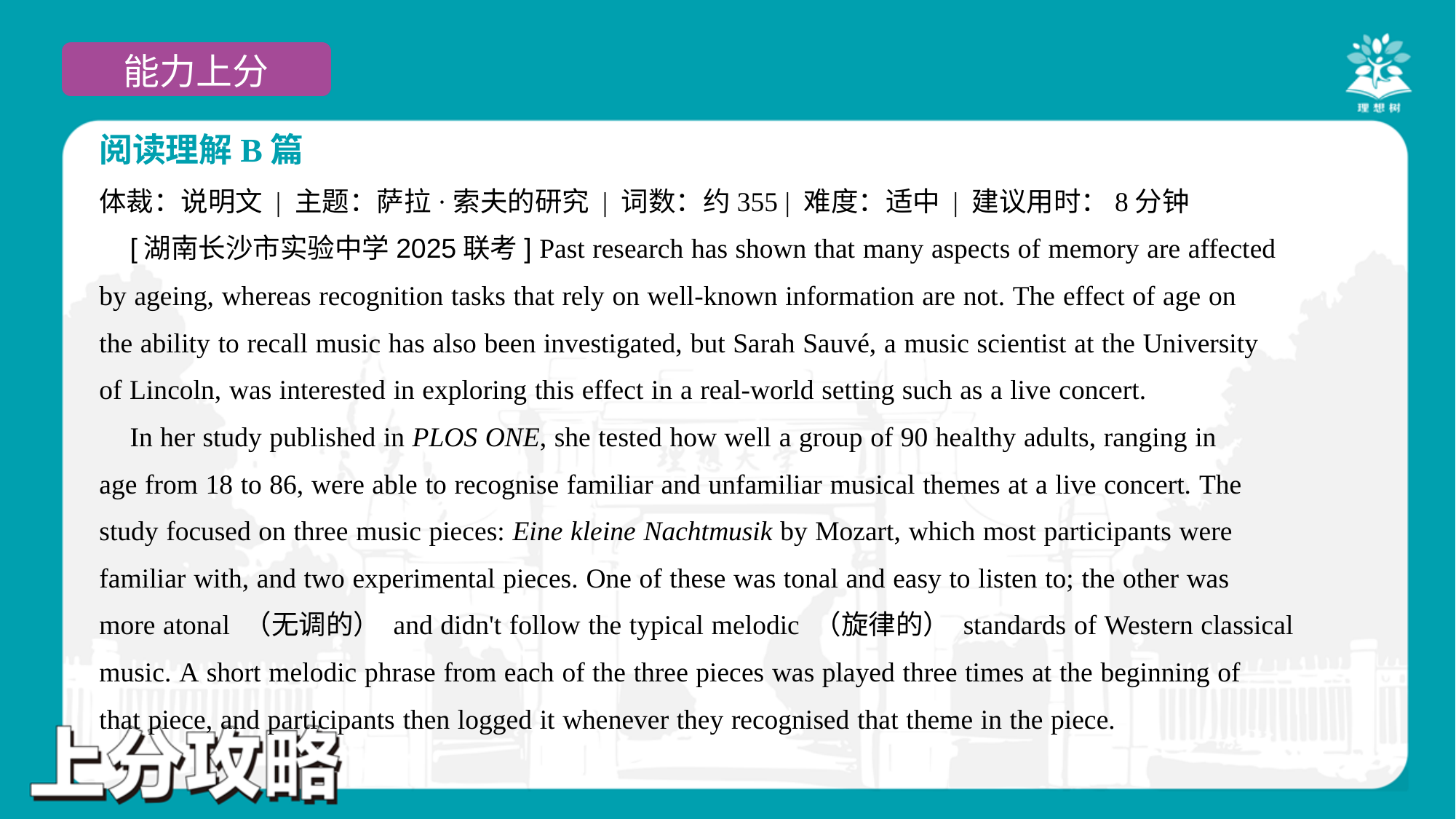

阅读理解B篇
体裁：说明文 | 主题：萨拉·索夫的研究 | 词数：约355 | 难度：适中 | 建议用时：8分钟
    [湖南长沙市实验中学2025联考] Past research has shown that many aspects of memory are affected
by ageing, whereas recognition tasks that rely on well-known information are not. The effect of age on
the ability to recall music has also been investigated, but Sarah Sauvé, a music scientist at the University
of Lincoln, was interested in exploring this effect in a real-world setting such as a live concert.
    In her study published in PLOS ONE, she tested how well a group of 90 healthy adults, ranging in
age from 18 to 86, were able to recognise familiar and unfamiliar musical themes at a live concert. The
study focused on three music pieces: Eine kleine Nachtmusik by Mozart, which most participants were
familiar with, and two experimental pieces. One of these was tonal and easy to listen to; the other was
more atonal （无调的） and didn't follow the typical melodic （旋律的） standards of Western classical
music. A short melodic phrase from each of the three pieces was played three times at the beginning of
that piece, and participants then logged it whenever they recognised that theme in the piece.